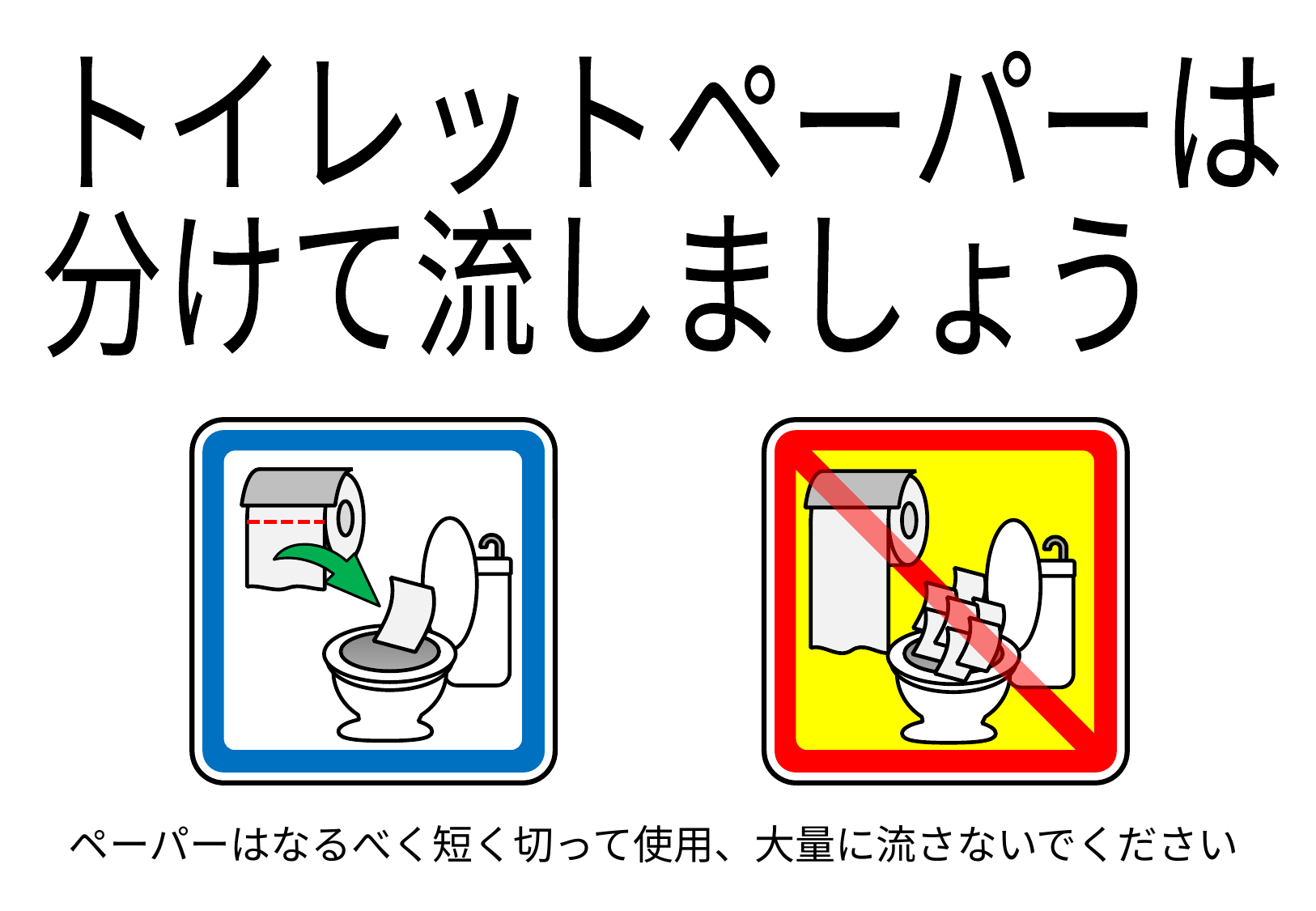

トイレットペーパーは
分けて流しましょう

ペーパーはなるべく短く切って使用、大量に流さないでください